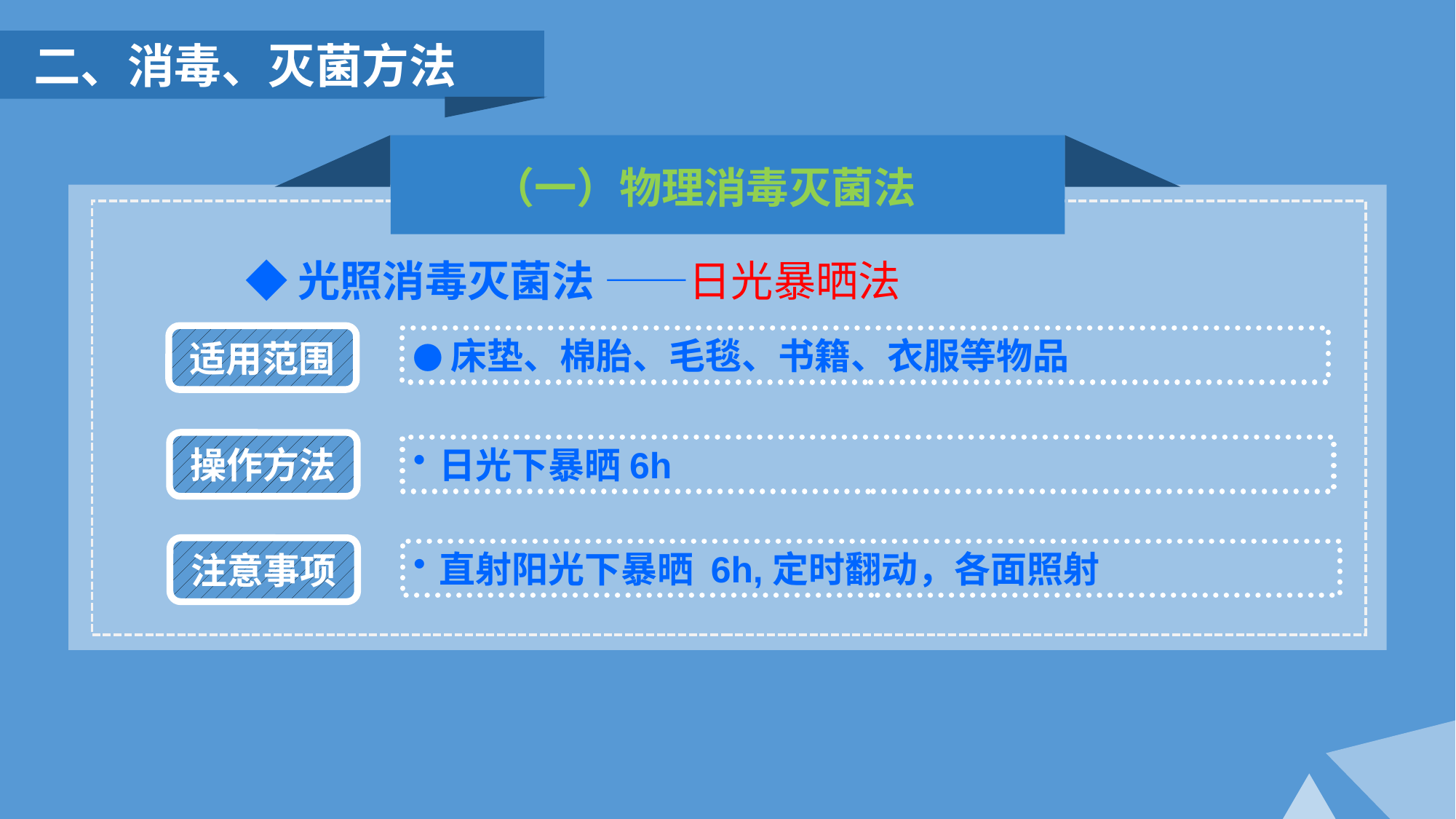

二、消毒、灭菌方法

（一）物理消毒灭菌法

◆光照消毒灭菌法 ——日光暴晒法

适用范围
●床垫、棉胎、毛毯、书籍、衣服等物品
操作方法
日光下暴晒6h
注意事项
直射阳光下暴晒 6h,定时翻动，各面照射